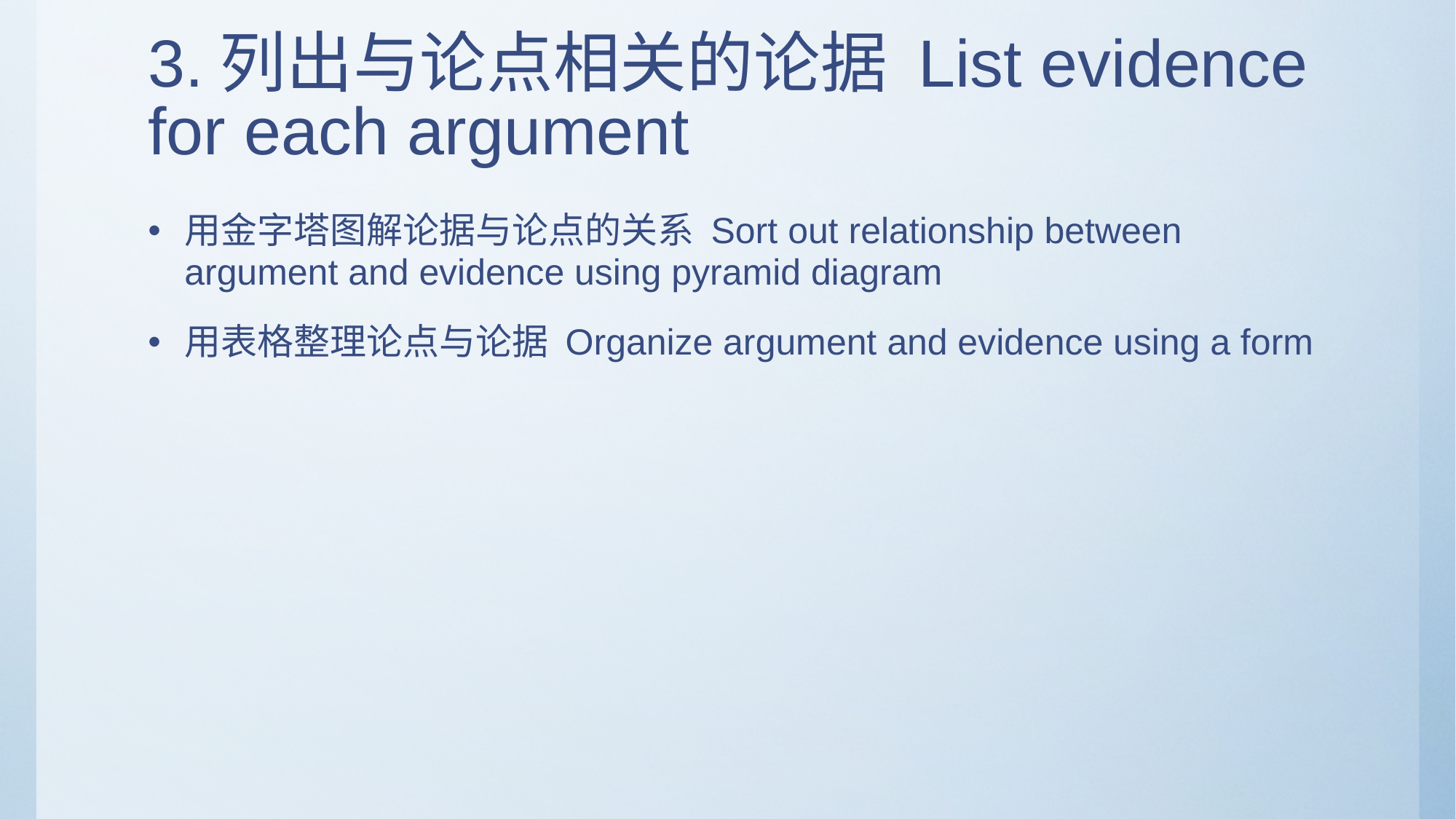

# 3.列出与论点相关的论据 List evidence for each argument
用金字塔图解论据与论点的关系 Sort out relationship between argument and evidence using pyramid diagram
用表格整理论点与论据 Organize argument and evidence using a form